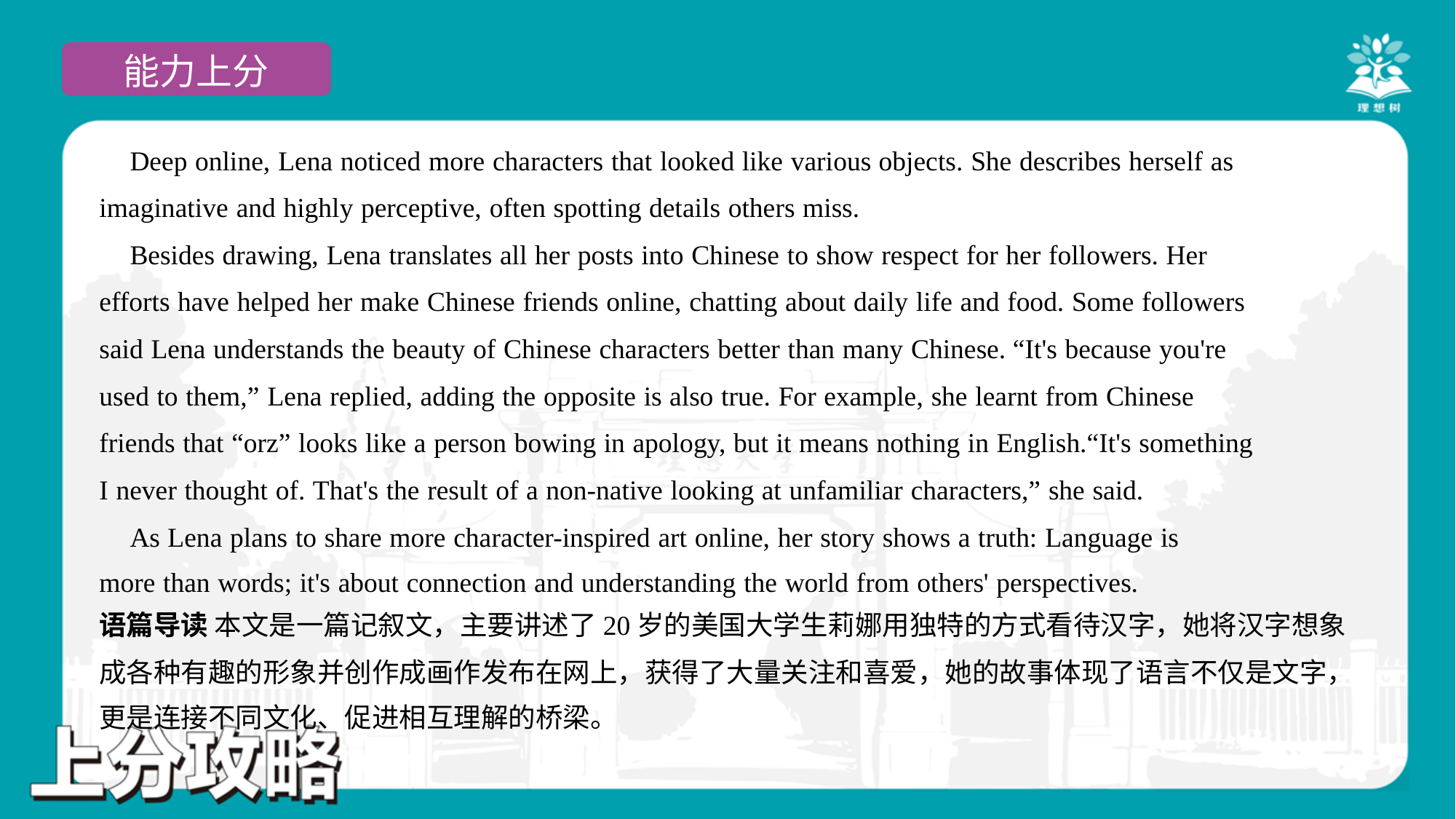

Deep online, Lena noticed more characters that looked like various objects. She describes herself as
imaginative and highly perceptive, often spotting details others miss.
    Besides drawing, Lena translates all her posts into Chinese to show respect for her followers. Her
efforts have helped her make Chinese friends online, chatting about daily life and food. Some followers
said Lena understands the beauty of Chinese characters better than many Chinese. “It's because you're
used to them,” Lena replied, adding the opposite is also true. For example, she learnt from Chinese
friends that “orz” looks like a person bowing in apology, but it means nothing in English.“It's something
I never thought of. That's the result of a non-native looking at unfamiliar characters,” she said.
    As Lena plans to share more character-inspired art online, her story shows a truth: Language is
more than words; it's about connection and understanding the world from others' perspectives.#7
语篇导读 本文是一篇记叙文，主要讲述了20岁的美国大学生莉娜用独特的方式看待汉字，她将汉字想象
成各种有趣的形象并创作成画作发布在网上，获得了大量关注和喜爱，她的故事体现了语言不仅是文字，
更是连接不同文化、促进相互理解的桥梁。